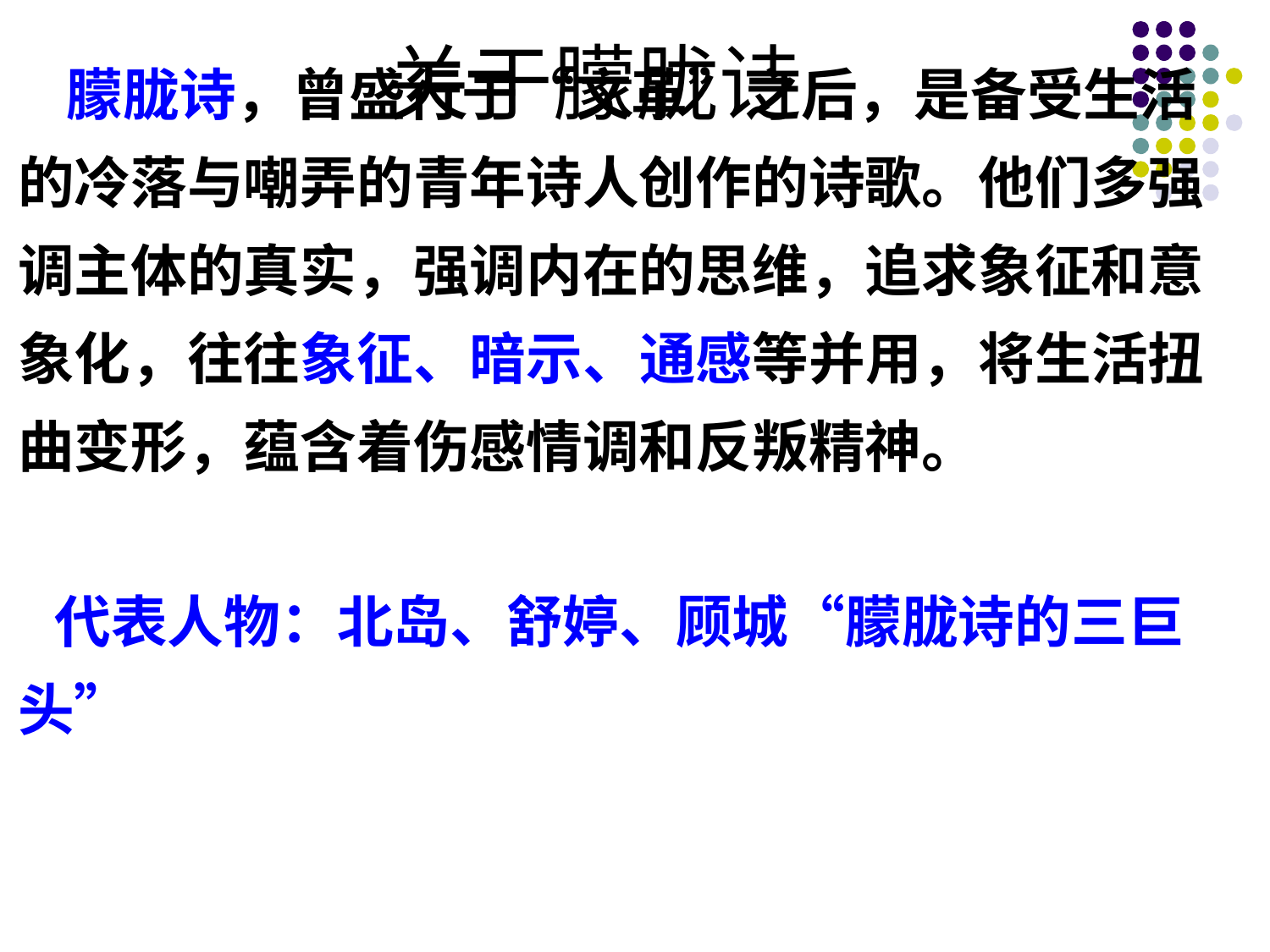

关于朦胧诗
   朦胧诗，曾盛行于“文革”之后，是备受生活的冷落与嘲弄的青年诗人创作的诗歌。他们多强调主体的真实，强调内在的思维，追求象征和意象化，往往象征、暗示、通感等并用，将生活扭曲变形，蕴含着伤感情调和反叛精神。

  代表人物：北岛、舒婷、顾城“朦胧诗的三巨头”